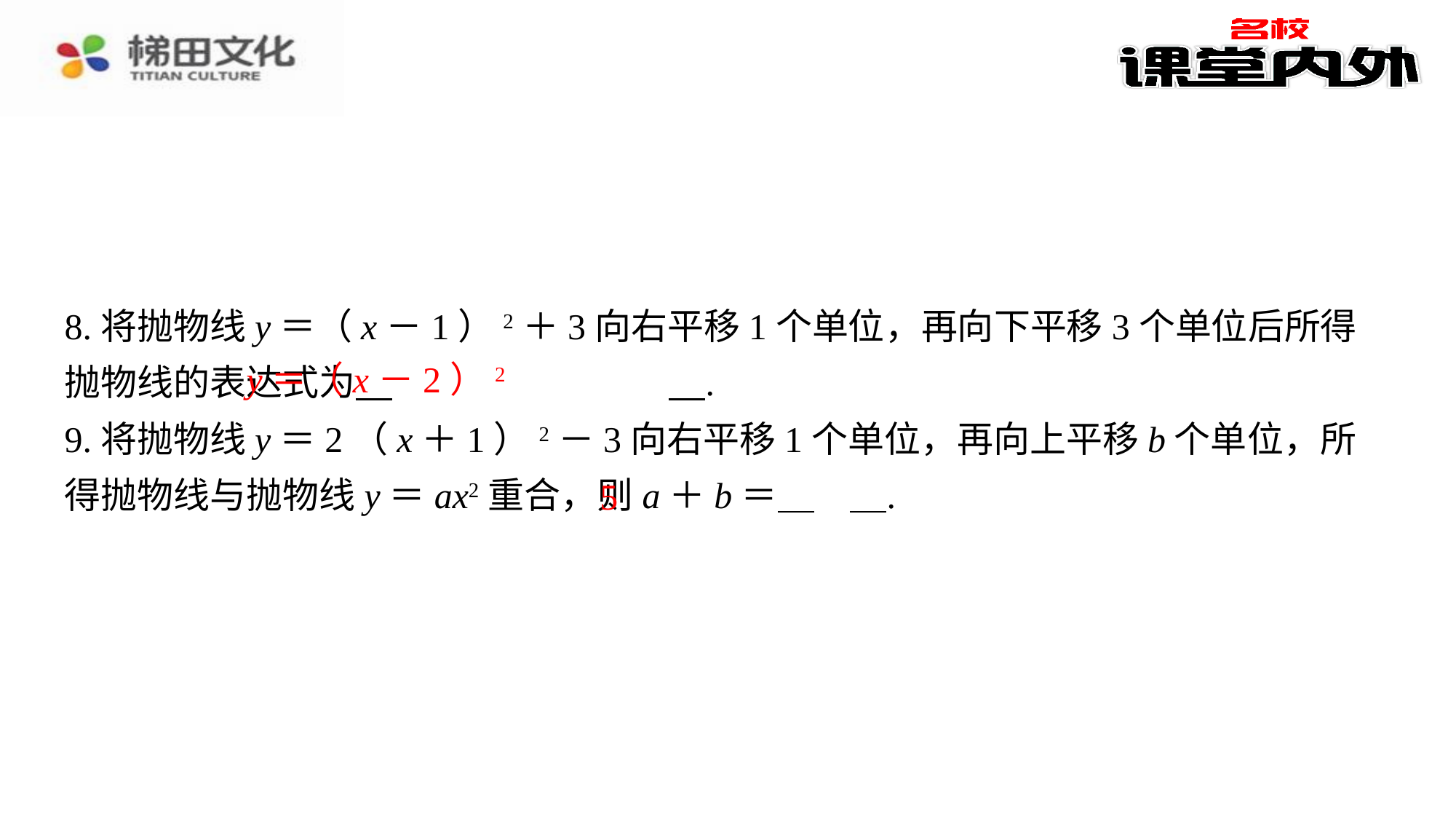

8.将抛物线y＝（x－1）2＋3向右平移1个单位，再向下平移3个单位后所得抛物线的表达式为 　y＝（x－2）2　⁠.
9.将抛物线y＝2（x＋1）2－3向右平移1个单位，再向上平移b个单位，所得抛物线与抛物线y＝ax2重合，则a＋b＝ 　5　⁠.
y＝（x－2）2
5